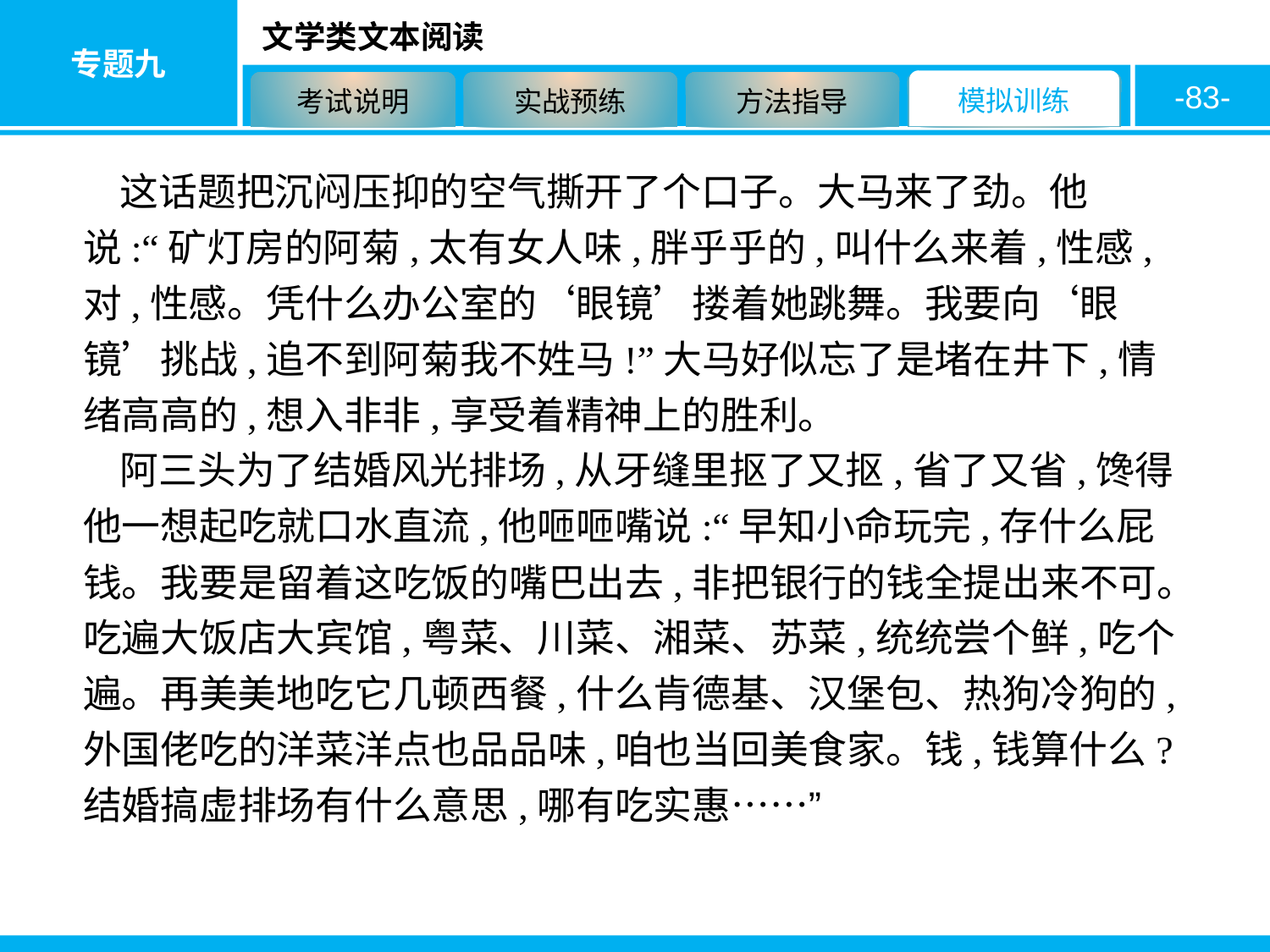

-83-
这话题把沉闷压抑的空气撕开了个口子。大马来了劲。他说:“矿灯房的阿菊,太有女人味,胖乎乎的,叫什么来着,性感,对,性感。凭什么办公室的‘眼镜’搂着她跳舞。我要向‘眼镜’挑战,追不到阿菊我不姓马!”大马好似忘了是堵在井下,情绪高高的,想入非非,享受着精神上的胜利。
阿三头为了结婚风光排场,从牙缝里抠了又抠,省了又省,馋得他一想起吃就口水直流,他咂咂嘴说:“早知小命玩完,存什么屁钱。我要是留着这吃饭的嘴巴出去,非把银行的钱全提出来不可。吃遍大饭店大宾馆,粤菜、川菜、湘菜、苏菜,统统尝个鲜,吃个遍。再美美地吃它几顿西餐,什么肯德基、汉堡包、热狗冷狗的,外国佬吃的洋菜洋点也品品味,咱也当回美食家。钱,钱算什么?结婚搞虚排场有什么意思,哪有吃实惠……”